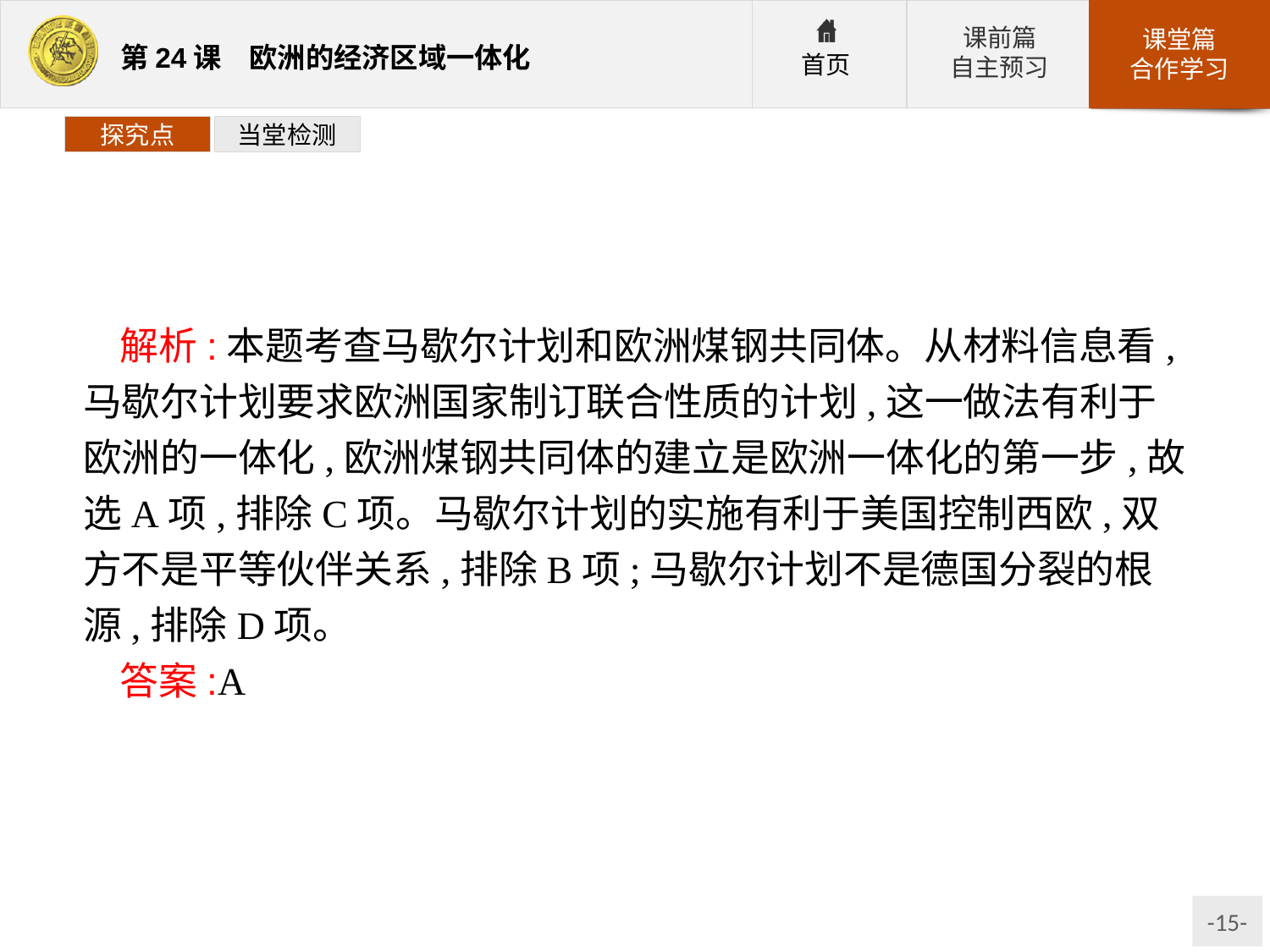

探究点
当堂检测
解析:本题考查马歇尔计划和欧洲煤钢共同体。从材料信息看,马歇尔计划要求欧洲国家制订联合性质的计划,这一做法有利于欧洲的一体化,欧洲煤钢共同体的建立是欧洲一体化的第一步,故选A项,排除C项。马歇尔计划的实施有利于美国控制西欧,双方不是平等伙伴关系,排除B项;马歇尔计划不是德国分裂的根源,排除D项。
答案:A